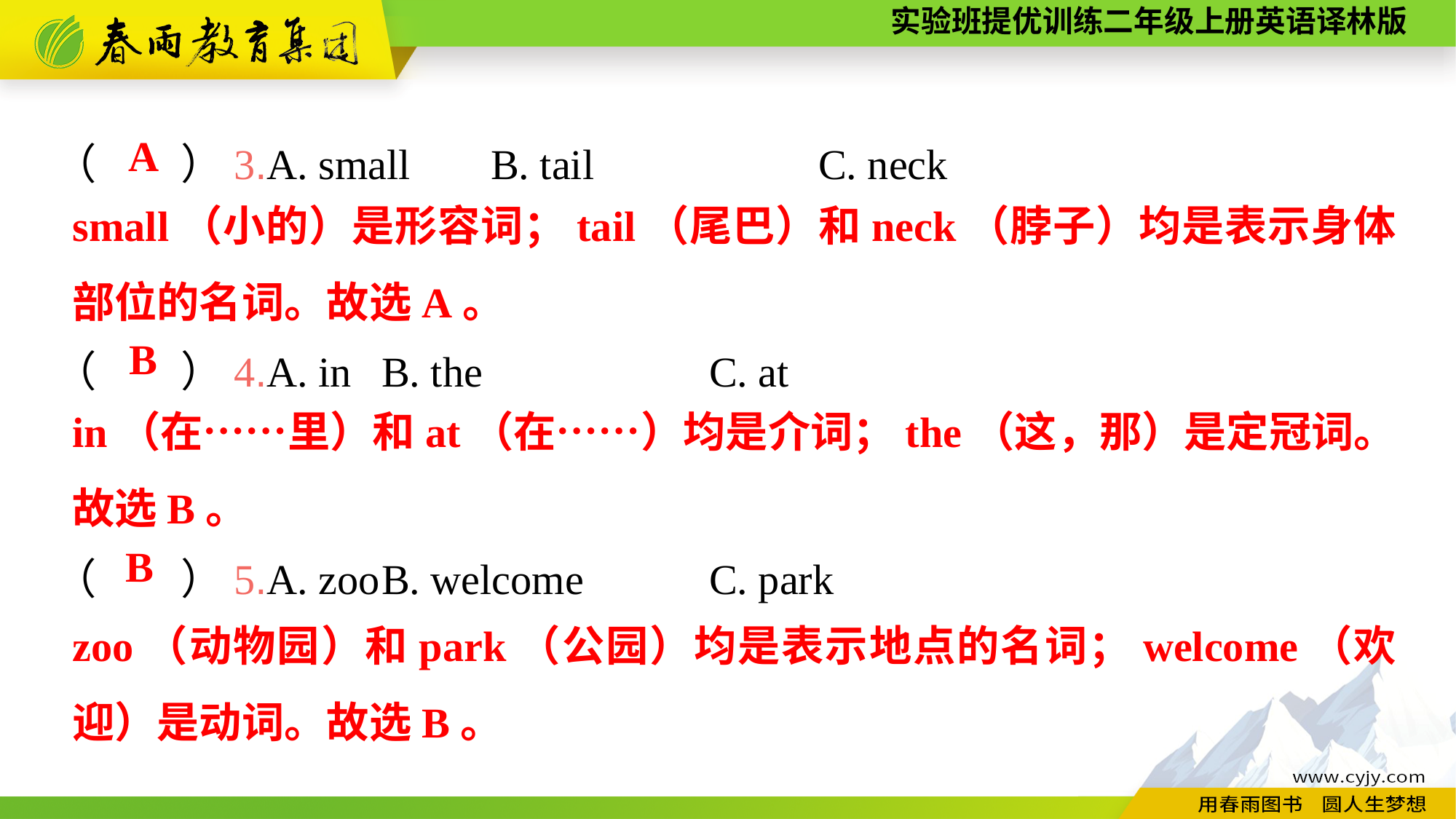

（　　）3.A. small	B. tail			C. neck

（　　）4.A. in	B. the			C. at

（　　）5.A. zoo	B. welcome		C. park
A
small（小的）是形容词；tail（尾巴）和neck（脖子）均是表示身体部位的名词。故选A。
B
in（在……里）和at（在……）均是介词；the（这，那）是定冠词。故选B。
 B
zoo（动物园）和park（公园）均是表示地点的名词；welcome（欢迎）是动词。故选B。